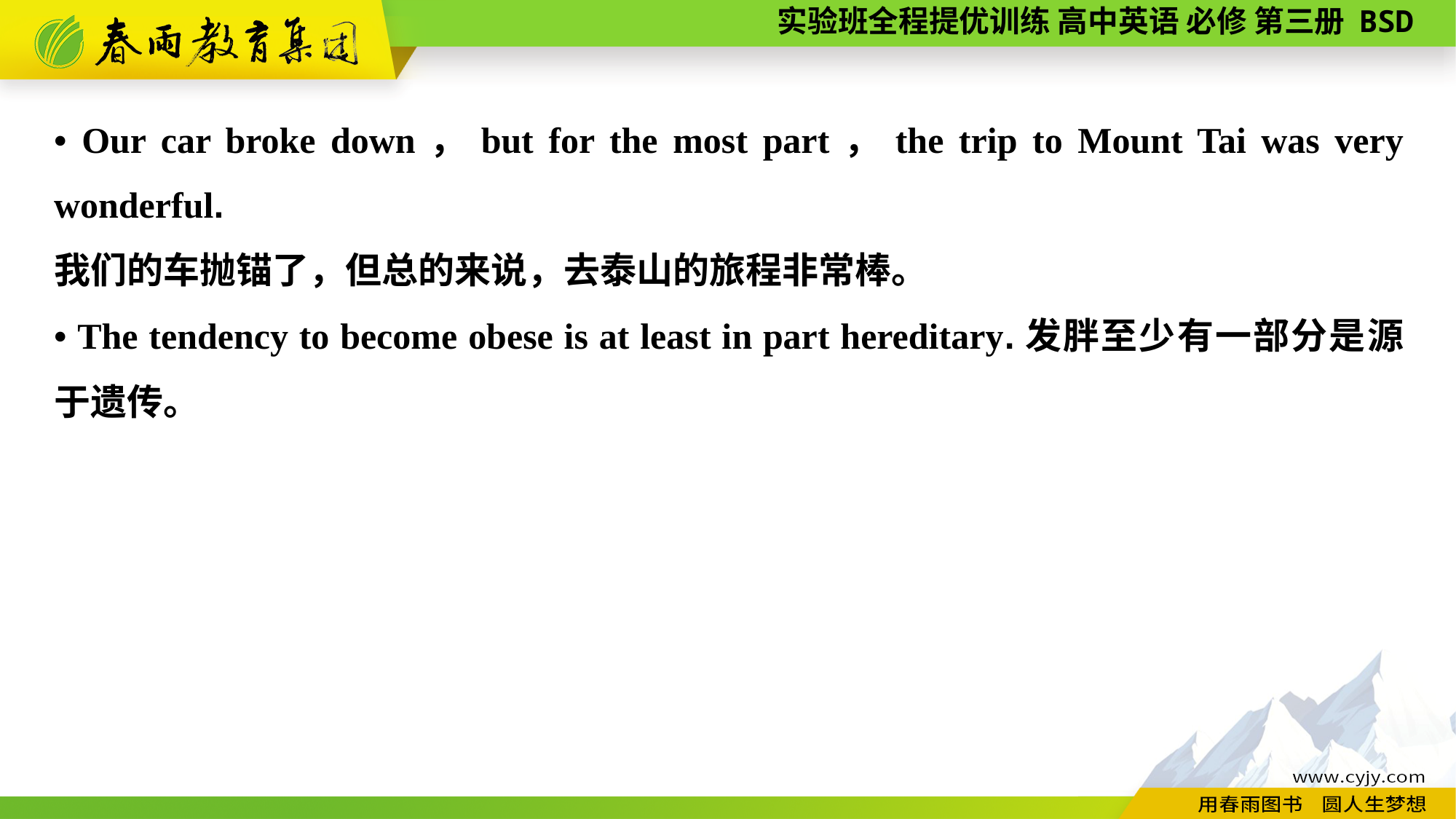

• Our car broke down，but for the most part，the trip to Mount Tai was very wonderful.
我们的车抛锚了，但总的来说，去泰山的旅程非常棒。
• The tendency to become obese is at least in part hereditary.发胖至少有一部分是源于遗传。